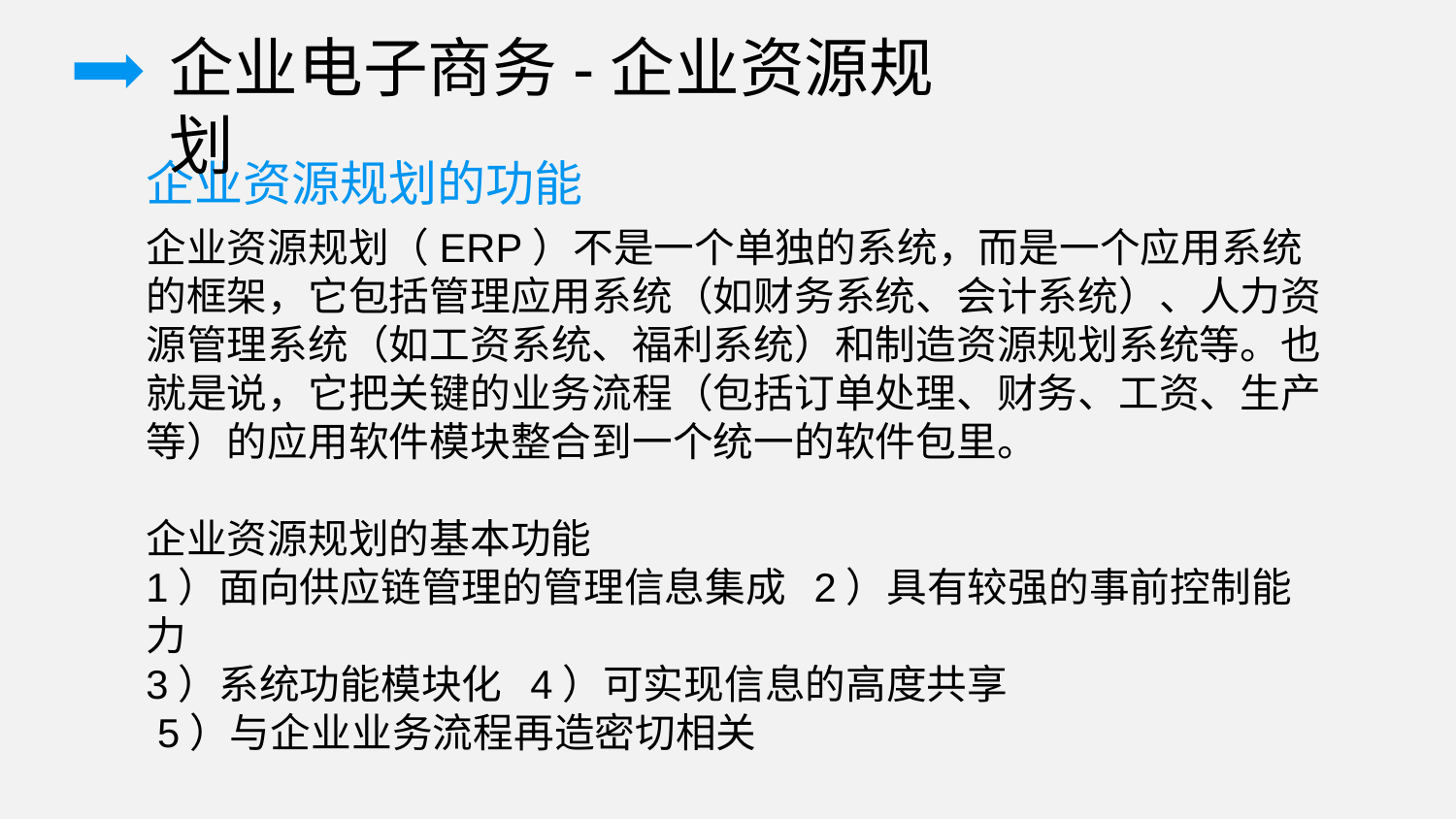

企业电子商务-企业资源规划
企业资源规划的功能

企业资源规划（ERP）不是一个单独的系统，而是一个应用系统的框架，它包括管理应用系统（如财务系统、会计系统）、人力资源管理系统（如工资系统、福利系统）和制造资源规划系统等。也就是说，它把关键的业务流程（包括订单处理、财务、工资、生产等）的应用软件模块整合到一个统一的软件包里。

企业资源规划的基本功能
1）面向供应链管理的管理信息集成  2）具有较强的事前控制能力
3）系统功能模块化  4）可实现信息的高度共享
 5）与企业业务流程再造密切相关